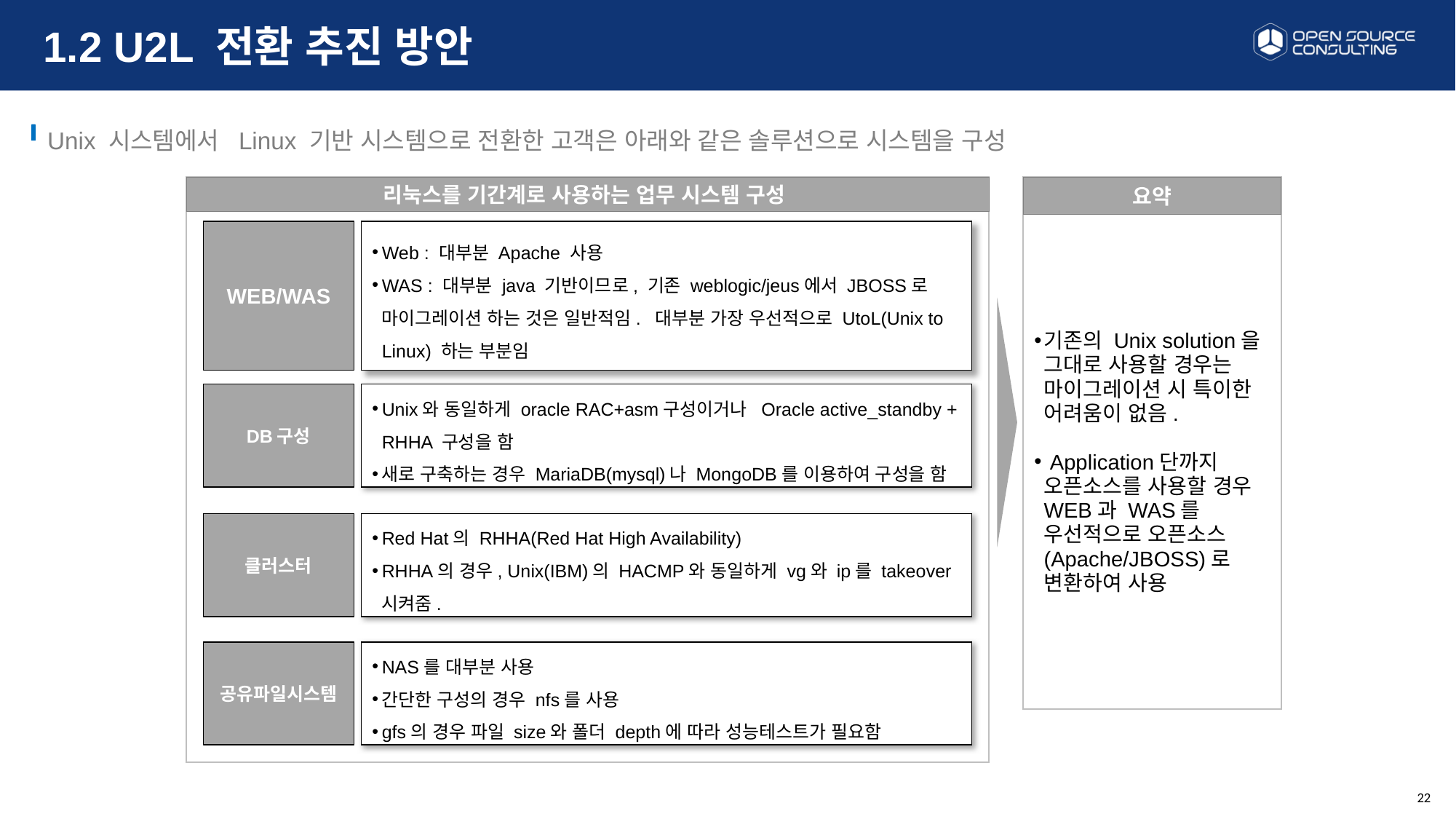

1. 개요
1.2 U2L 전환 추진 방안
# 1.2 U2L 전환 추진 방안
Unix 시스템에서  Linux 기반 시스템으로 전환한 고객은 아래와 같은 솔루션으로 시스템을 구성

리눅스를 기간계로 사용하는 업무 시스템 구성

요약
기존의 Unix solution을 그대로 사용할 경우는 마이그레이션 시 특이한 어려움이 없음.

 Application단까지 오픈소스를 사용할 경우 WEB과 WAS를 우선적으로 오픈소스(Apache/JBOSS)로 변환하여 사용
WEB/WAS
Web : 대부분 Apache 사용
WAS : 대부분 java 기반이므로, 기존 weblogic/jeus에서 JBOSS로 마이그레이션 하는 것은 일반적임.  대부분 가장 우선적으로 UtoL(Unix to Linux) 하는 부분임
DB구성
Unix와 동일하게 oracle RAC+asm구성이거나  Oracle active_standby + RHHA 구성을 함
새로 구축하는 경우 MariaDB(mysql)나 MongoDB를 이용하여 구성을 함
클러스터
Red Hat의 RHHA(Red Hat High Availability)
RHHA의 경우, Unix(IBM)의 HACMP와 동일하게 vg와 ip를 takeover 시켜줌.
공유파일시스템
NAS를 대부분 사용
간단한 구성의 경우 nfs를 사용
gfs의 경우 파일 size와 폴더 depth에 따라 성능테스트가 필요함